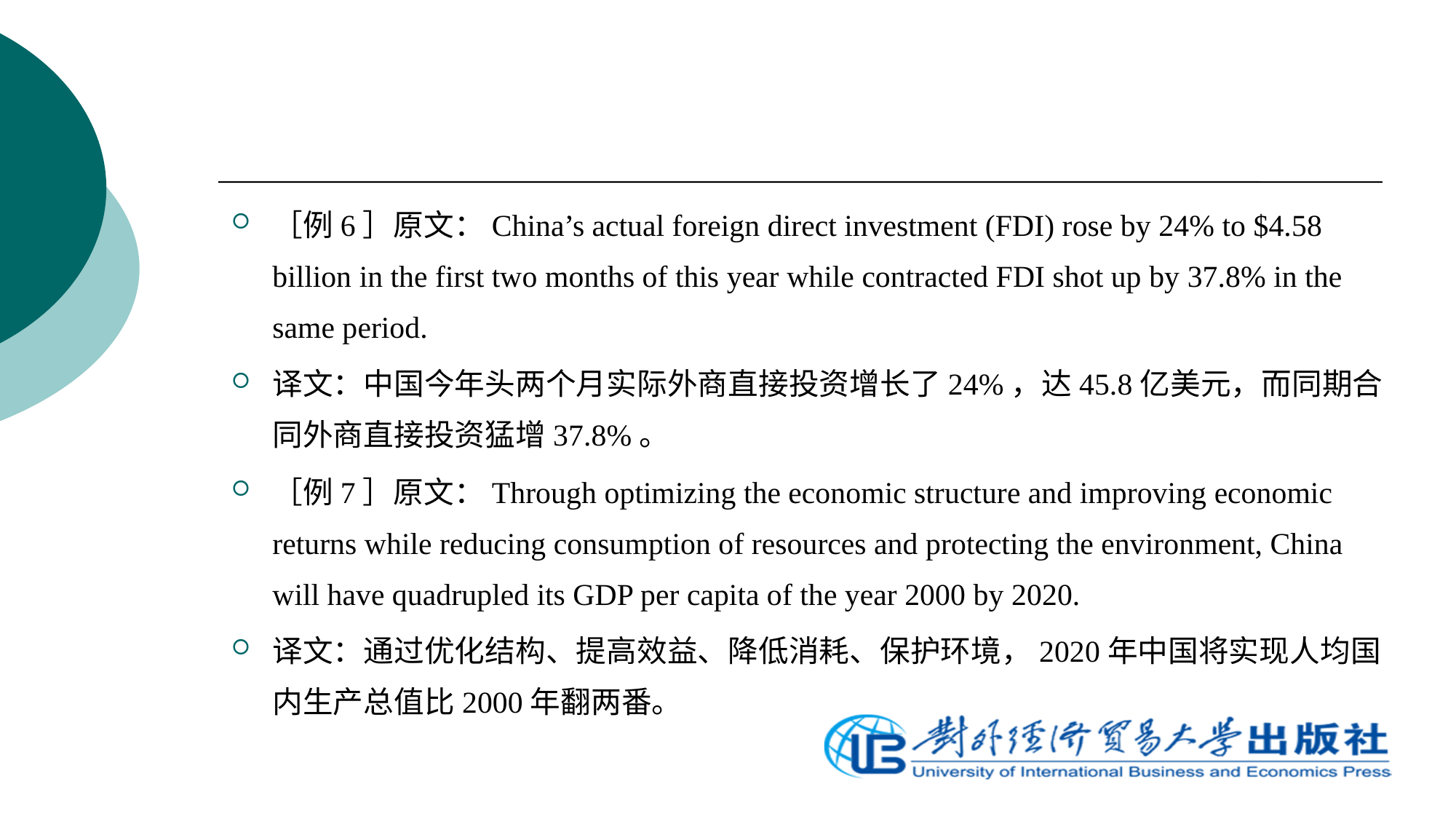

［例6］原文：China’s actual foreign direct investment (FDI) rose by 24% to $4.58 billion in the first two months of this year while contracted FDI shot up by 37.8% in the same period.
译文：中国今年头两个月实际外商直接投资增长了24%，达45.8亿美元，而同期合同外商直接投资猛增37.8%。
［例7］原文：Through optimizing the economic structure and improving economic returns while reducing consumption of resources and protecting the environment, China will have quadrupled its GDP per capita of the year 2000 by 2020.
译文：通过优化结构、提高效益、降低消耗、保护环境，2020年中国将实现人均国内生产总值比2000年翻两番。